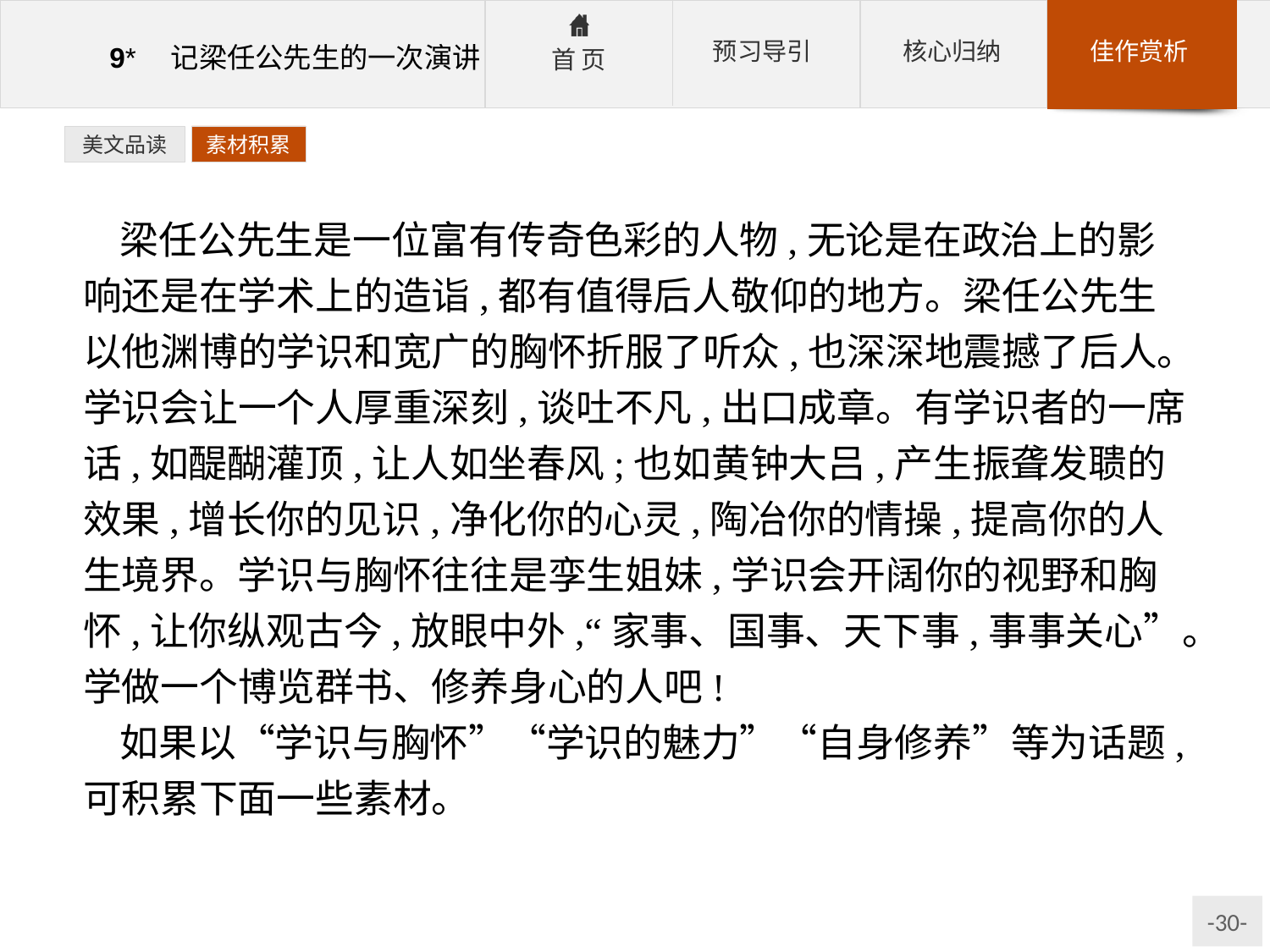

美文品读
素材积累
梁任公先生是一位富有传奇色彩的人物,无论是在政治上的影响还是在学术上的造诣,都有值得后人敬仰的地方。梁任公先生以他渊博的学识和宽广的胸怀折服了听众,也深深地震撼了后人。学识会让一个人厚重深刻,谈吐不凡,出口成章。有学识者的一席话,如醍醐灌顶,让人如坐春风;也如黄钟大吕,产生振聋发聩的效果,增长你的见识,净化你的心灵,陶冶你的情操,提高你的人生境界。学识与胸怀往往是孪生姐妹,学识会开阔你的视野和胸怀,让你纵观古今,放眼中外,“家事、国事、天下事,事事关心”。学做一个博览群书、修养身心的人吧!
如果以“学识与胸怀”“学识的魅力”“自身修养”等为话题,可积累下面一些素材。